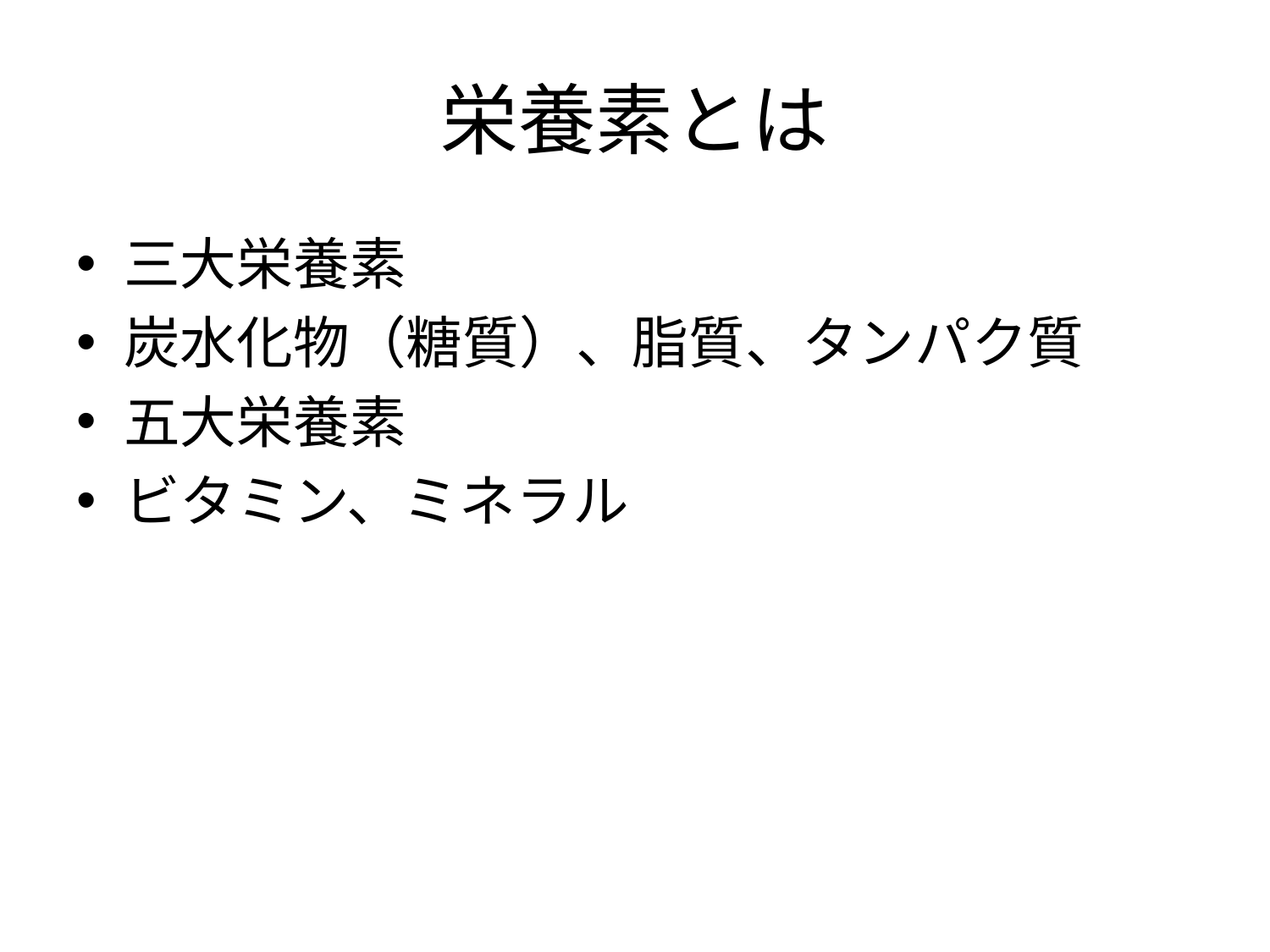

# 栄養素とは
三大栄養素
炭水化物（糖質）、脂質、タンパク質
五大栄養素
ビタミン、ミネラル